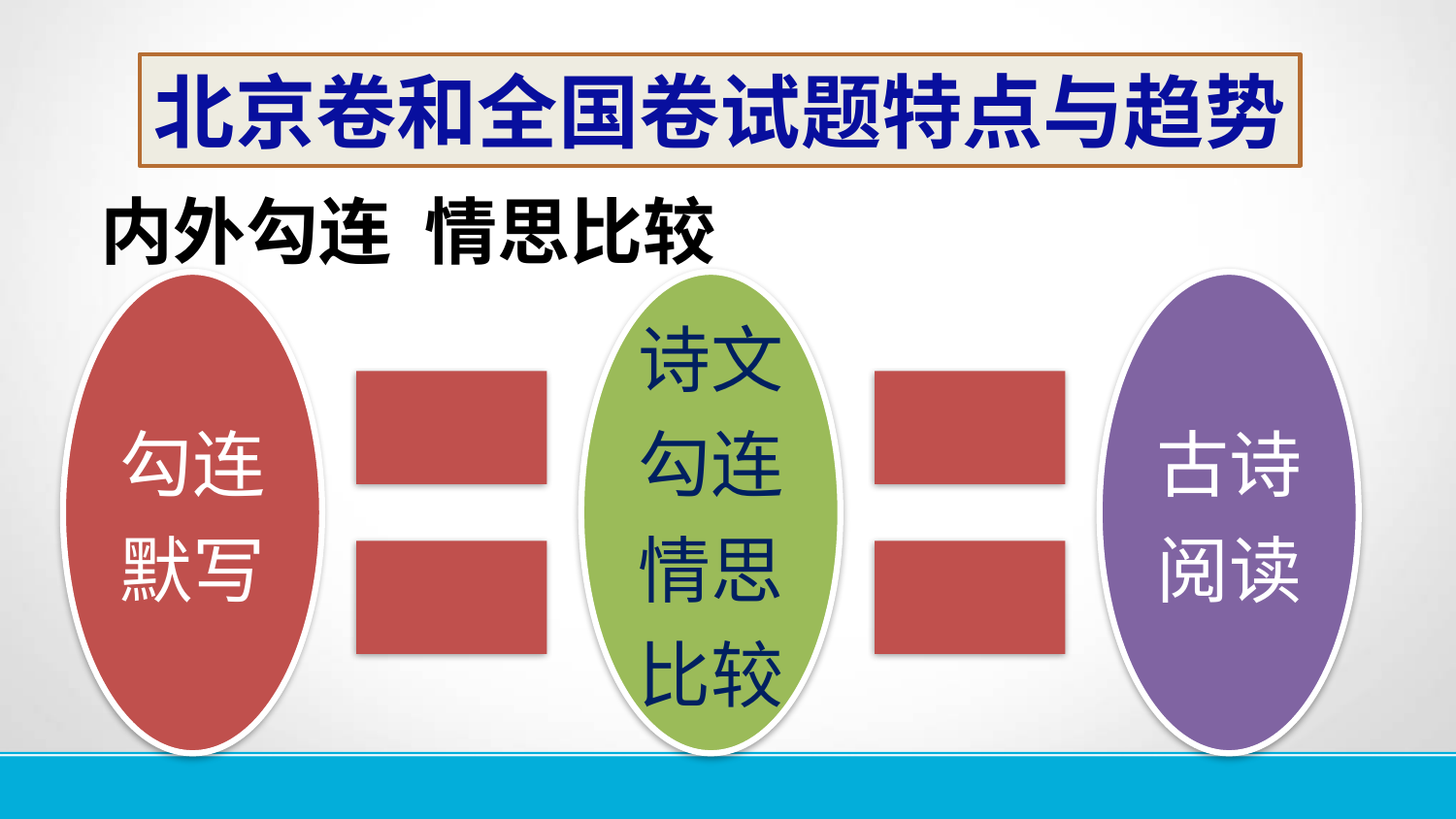

北京卷和全国卷试题特点与趋势
# 内外勾连  情思比较
勾连
默写
诗文勾连情思比较
古诗
阅读